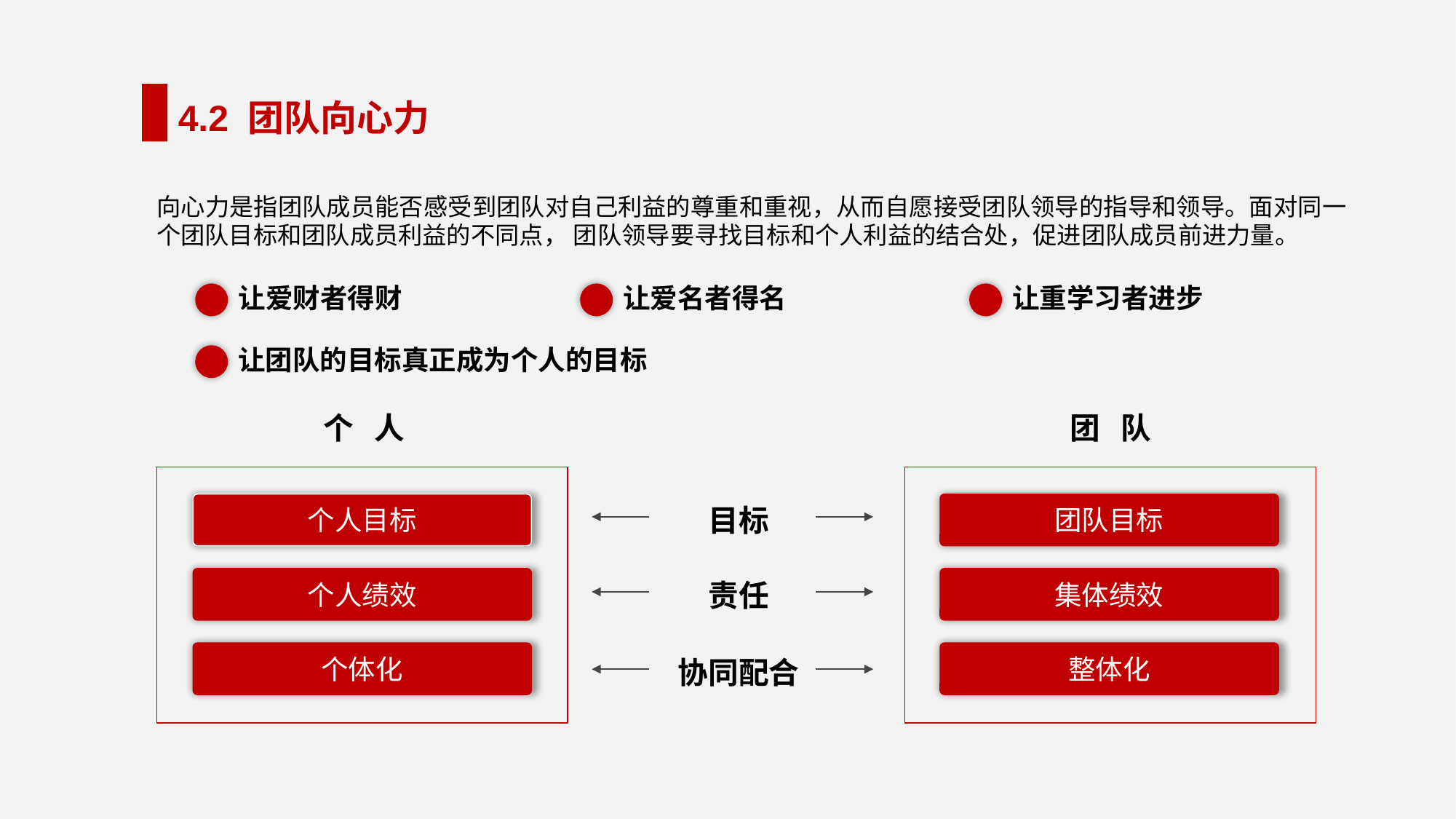

4.2 团队向心力
向心力是指团队成员能否感受到团队对自己利益的尊重和重视，从而自愿接受团队领导的指导和领导。面对同一个团队目标和团队成员利益的不同点， 团队领导要寻找目标和个人利益的结合处，促进团队成员前进力量。
让爱财者得财
让爱名者得名
让重学习者进步

让团队的目标真正成为个人的目标

个   人
团   队

个人目标

团队目标
目标

个人绩效

集体绩效
责任

个体化

整体化
协同配合